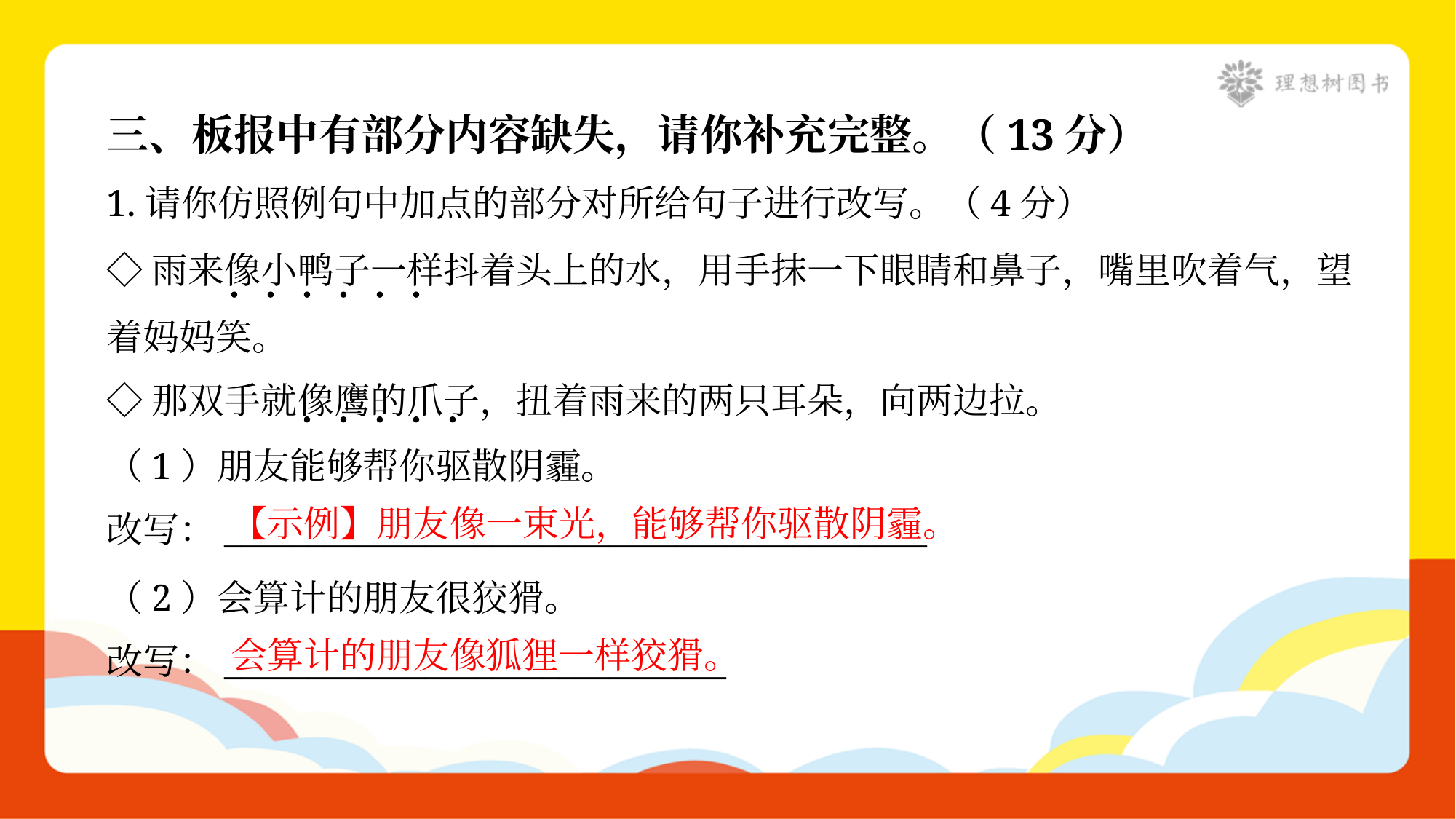

三、板报中有部分内容缺失，请你补充完整。（13分）
1.请你仿照例句中加点的部分对所给句子进行改写。（4分）
◇雨来像小鸭子一样抖着头上的水，用手抹一下眼睛和鼻子，嘴里吹着气，望
着妈妈笑。
◇那双手就像鹰的爪子，扭着雨来的两只耳朵，向两边拉。

（1）朋友能够帮你驱散阴霾。
改写：__________________________________________
【示例】朋友像一束光，能够帮你驱散阴霾。
（2）会算计的朋友很狡猾。
改写：______________________________
会算计的朋友像狐狸一样狡猾。